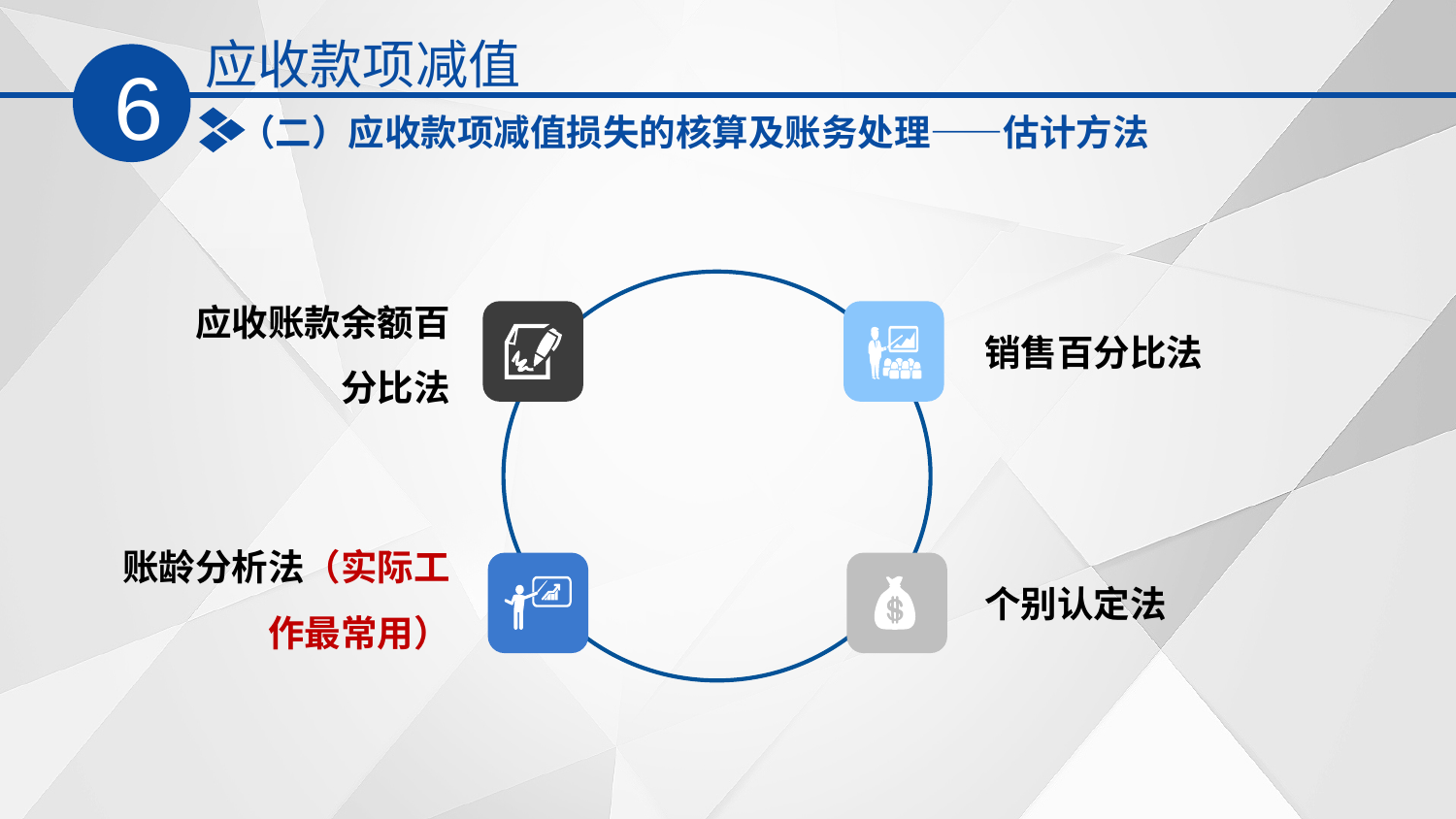

应收款项减值
6

（二）应收款项减值损失的核算及账务处理——估计方法

应收账款余额百分比法

销售百分比法
账龄分析法（实际工作最常用）

个别认定法